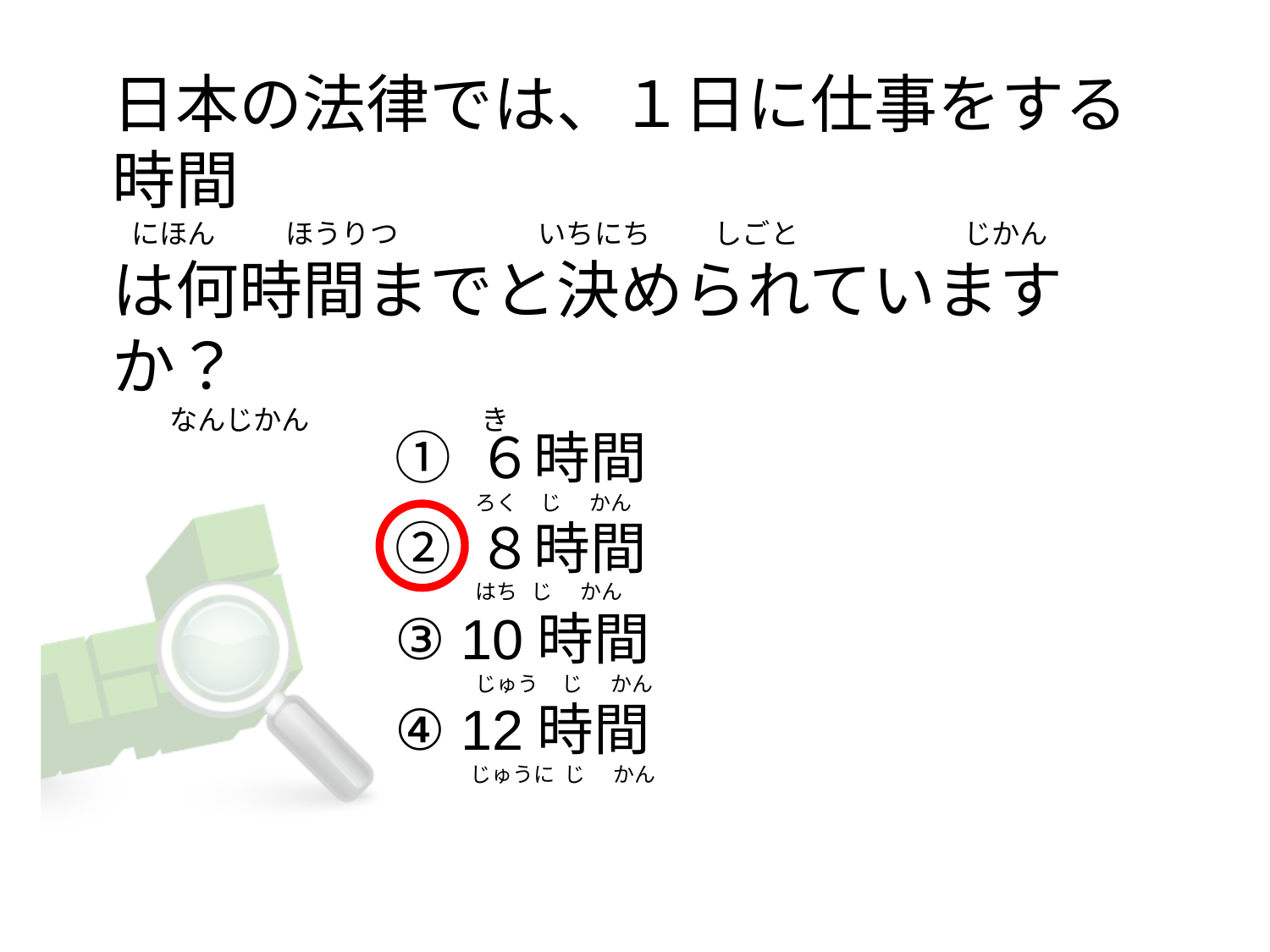

# 日本の法律では、１日に仕事をする時間    にほん           ほうりつ                      いちにち          しごと                          じかん は何時間までと決められていますか？          なんじかん                           き
① ６時間
② ８時間
③ 10時間
④ 12時間
ろく     じ      かん

はち   じ      かん
じゅう     じ      かん
じゅうに  じ      かん